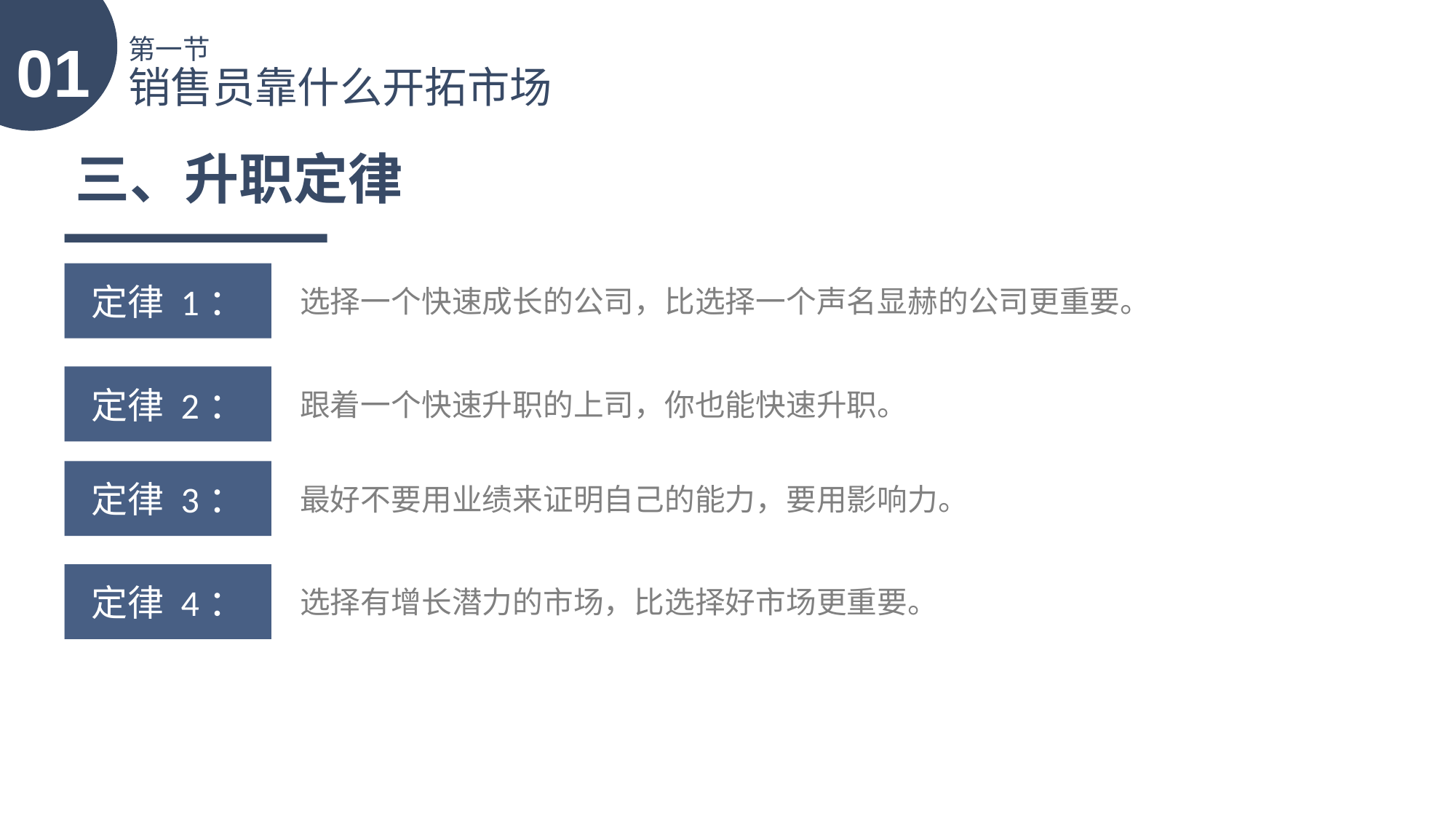

01
第一节
销售员靠什么开拓市场
三、升职定律

定律 1：
选择一个快速成长的公司，比选择一个声名显赫的公司更重要。
定律 2：
跟着一个快速升职的上司，你也能快速升职。
定律 3：
最好不要用业绩来证明自己的能力，要用影响力。
定律 4：
选择有增长潜力的市场，比选择好市场更重要。